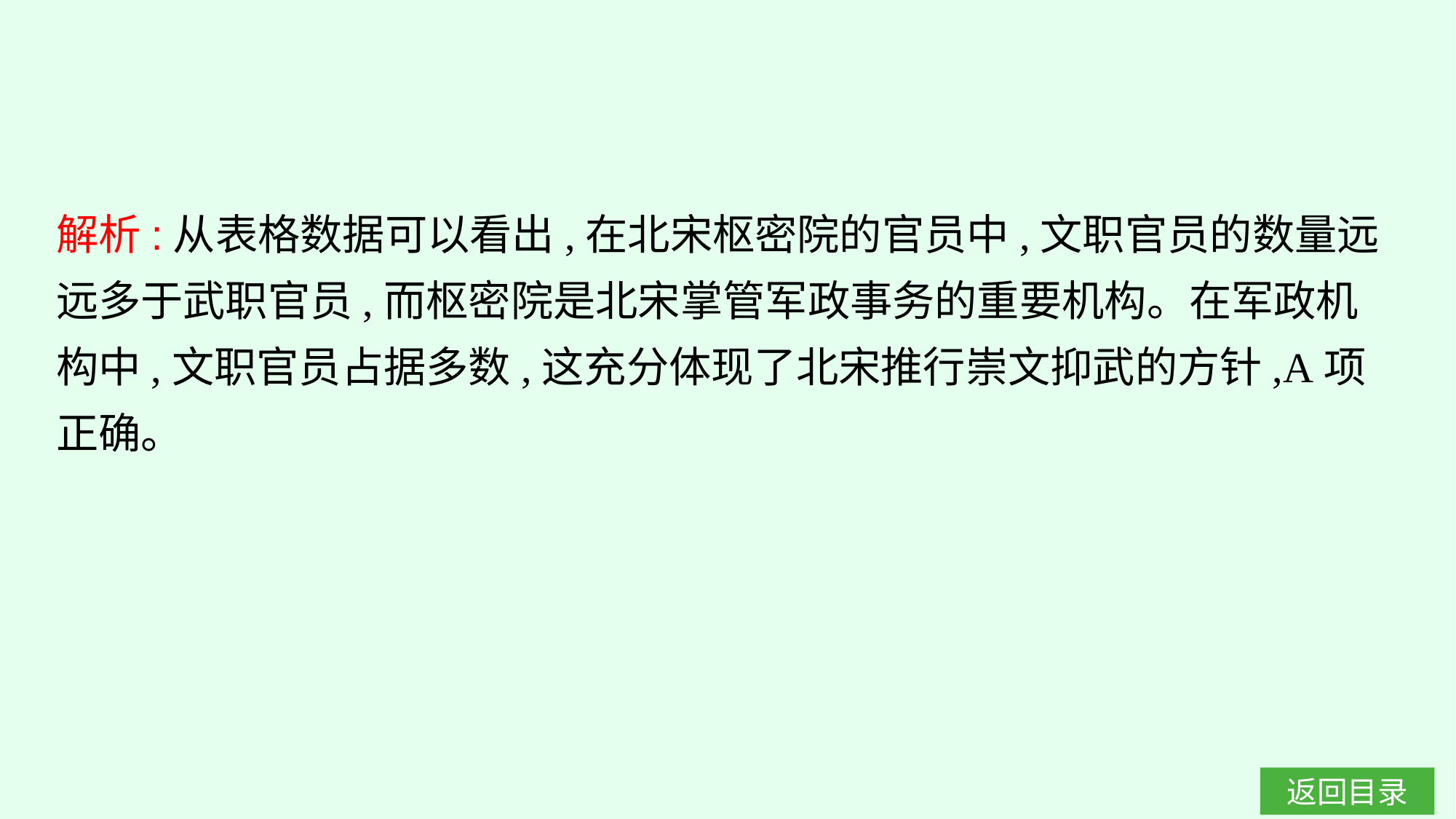

解析:从表格数据可以看出,在北宋枢密院的官员中,文职官员的数量远远多于武职官员,而枢密院是北宋掌管军政事务的重要机构。在军政机构中,文职官员占据多数,这充分体现了北宋推行崇文抑武的方针,A项正确。